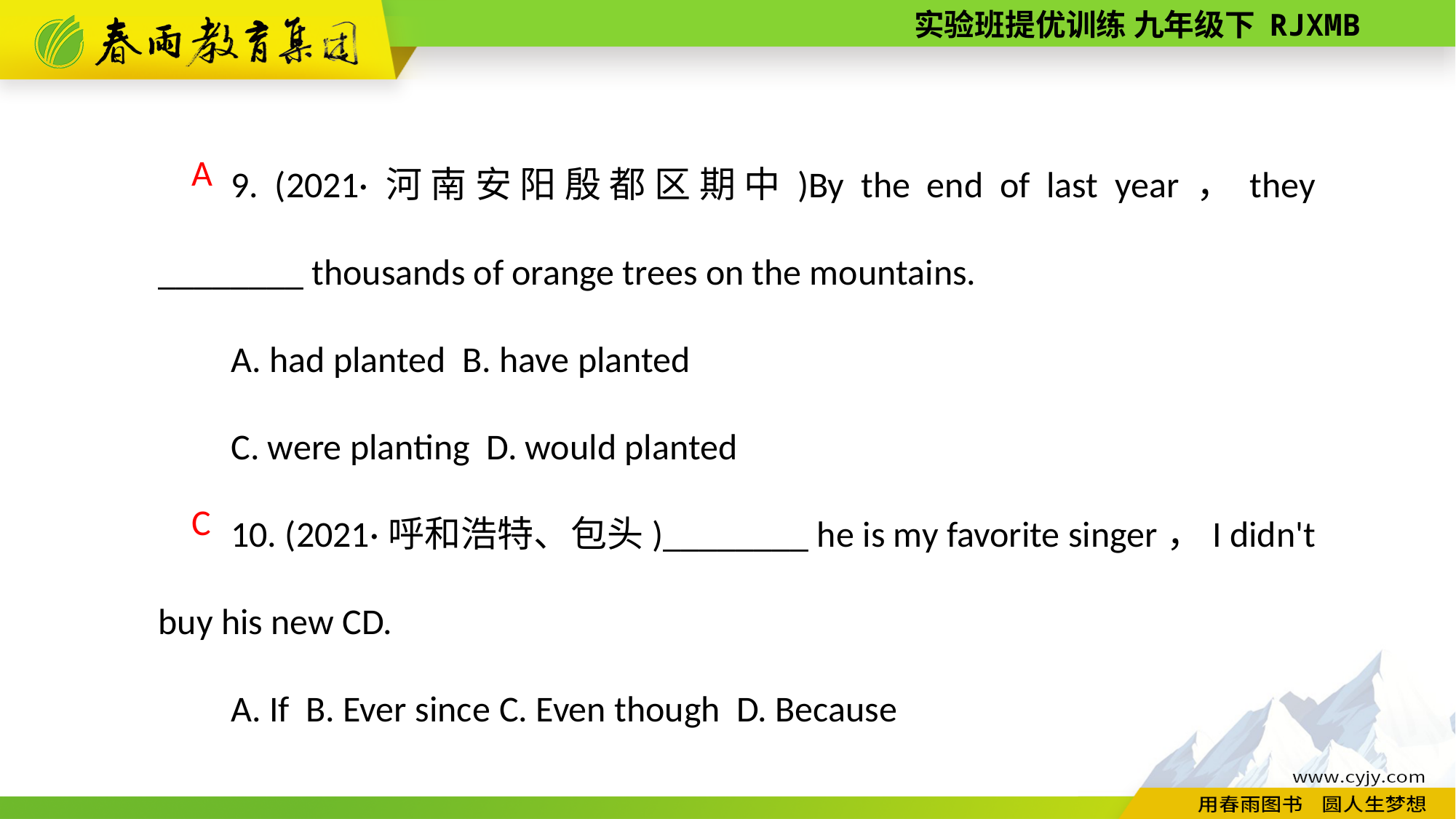

9. (2021·河南安阳殷都区期中)By the end of last year，they ________ thousands of orange trees on the mountains.
A. had planted  B. have planted
C. were planting  D. would planted
10. (2021·呼和浩特、包头)________ he is my favorite singer，I didn't buy his new CD.
A. If  B. Ever since  C. Even though  D. Because
A
C